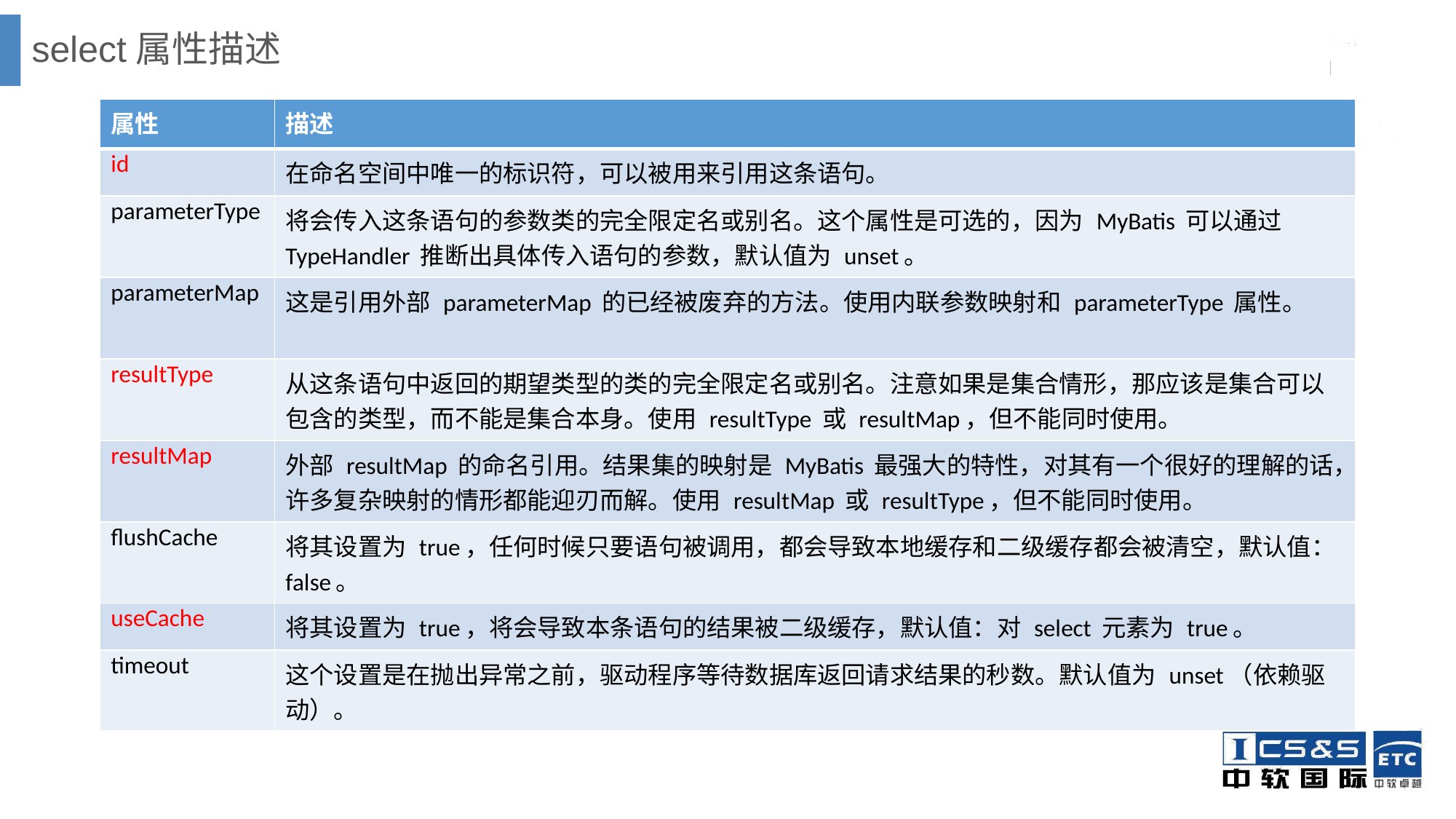

# select属性描述
| 属性 | 描述 |
| --- | --- |
| id | 在命名空间中唯一的标识符，可以被用来引用这条语句。 |
| parameterType | 将会传入这条语句的参数类的完全限定名或别名。这个属性是可选的，因为 MyBatis 可以通过 TypeHandler 推断出具体传入语句的参数，默认值为 unset。 |
| parameterMap | 这是引用外部 parameterMap 的已经被废弃的方法。使用内联参数映射和 parameterType 属性。 |
| resultType | 从这条语句中返回的期望类型的类的完全限定名或别名。注意如果是集合情形，那应该是集合可以包含的类型，而不能是集合本身。使用 resultType 或 resultMap，但不能同时使用。 |
| resultMap | 外部 resultMap 的命名引用。结果集的映射是 MyBatis 最强大的特性，对其有一个很好的理解的话，许多复杂映射的情形都能迎刃而解。使用 resultMap 或 resultType，但不能同时使用。 |
| flushCache | 将其设置为 true，任何时候只要语句被调用，都会导致本地缓存和二级缓存都会被清空，默认值：false。 |
| useCache | 将其设置为 true，将会导致本条语句的结果被二级缓存，默认值：对 select 元素为 true。 |
| timeout | 这个设置是在抛出异常之前，驱动程序等待数据库返回请求结果的秒数。默认值为 unset（依赖驱动）。 |